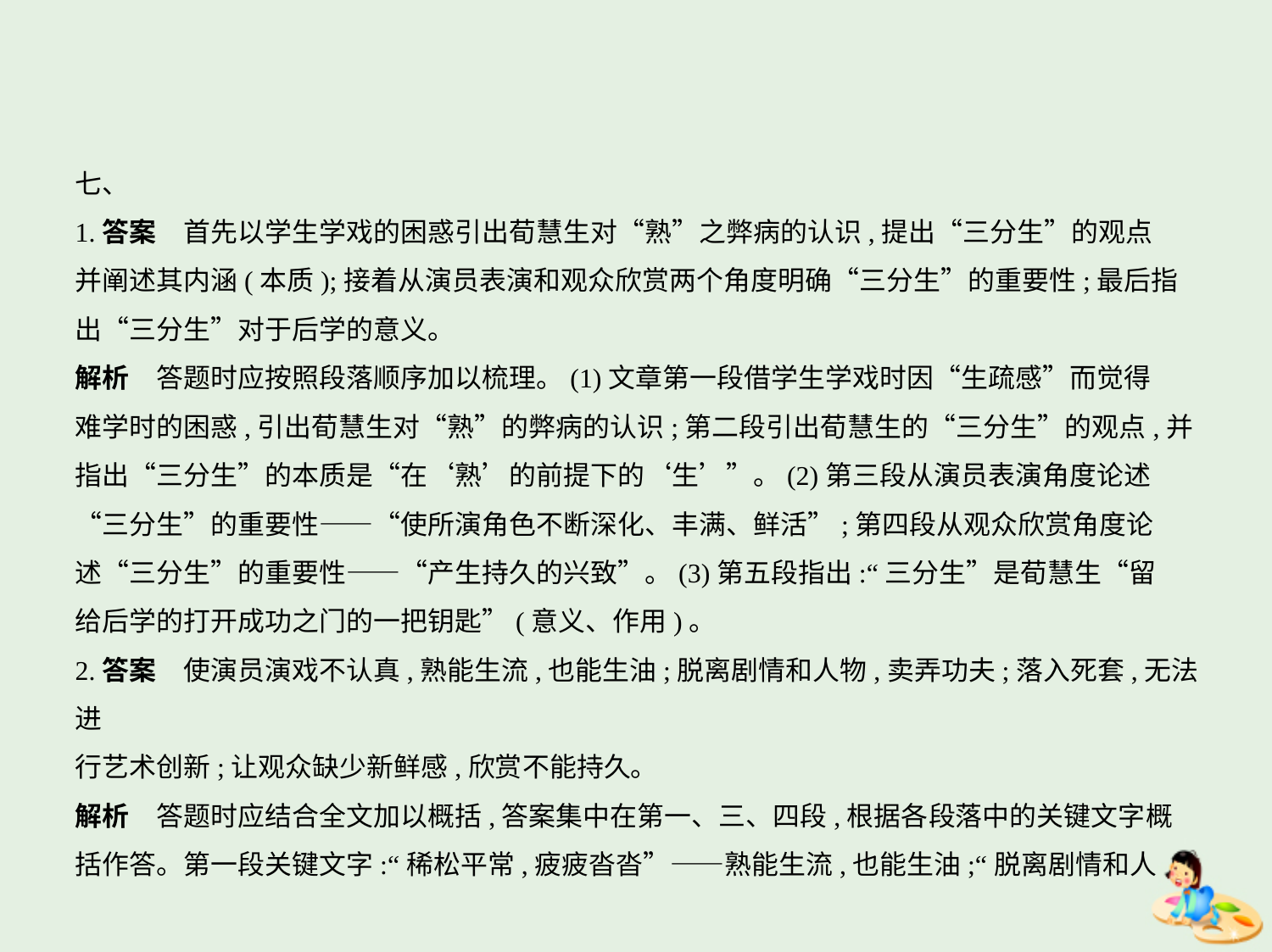

七、
1.答案　首先以学生学戏的困惑引出荀慧生对“熟”之弊病的认识,提出“三分生”的观点
并阐述其内涵(本质);接着从演员表演和观众欣赏两个角度明确“三分生”的重要性;最后指
出“三分生”对于后学的意义。
解析　答题时应按照段落顺序加以梳理。(1)文章第一段借学生学戏时因“生疏感”而觉得
难学时的困惑,引出荀慧生对“熟”的弊病的认识;第二段引出荀慧生的“三分生”的观点,并
指出“三分生”的本质是“在‘熟’的前提下的‘生’”。(2)第三段从演员表演角度论述
“三分生”的重要性——“使所演角色不断深化、丰满、鲜活”;第四段从观众欣赏角度论
述“三分生”的重要性——“产生持久的兴致”。(3)第五段指出:“三分生”是荀慧生“留
给后学的打开成功之门的一把钥匙”(意义、作用)。
2.答案　使演员演戏不认真,熟能生流,也能生油;脱离剧情和人物,卖弄功夫;落入死套,无法进
行艺术创新;让观众缺少新鲜感,欣赏不能持久。
解析　答题时应结合全文加以概括,答案集中在第一、三、四段,根据各段落中的关键文字概
括作答。第一段关键文字:“稀松平常,疲疲沓沓”——熟能生流,也能生油;“脱离剧情和人